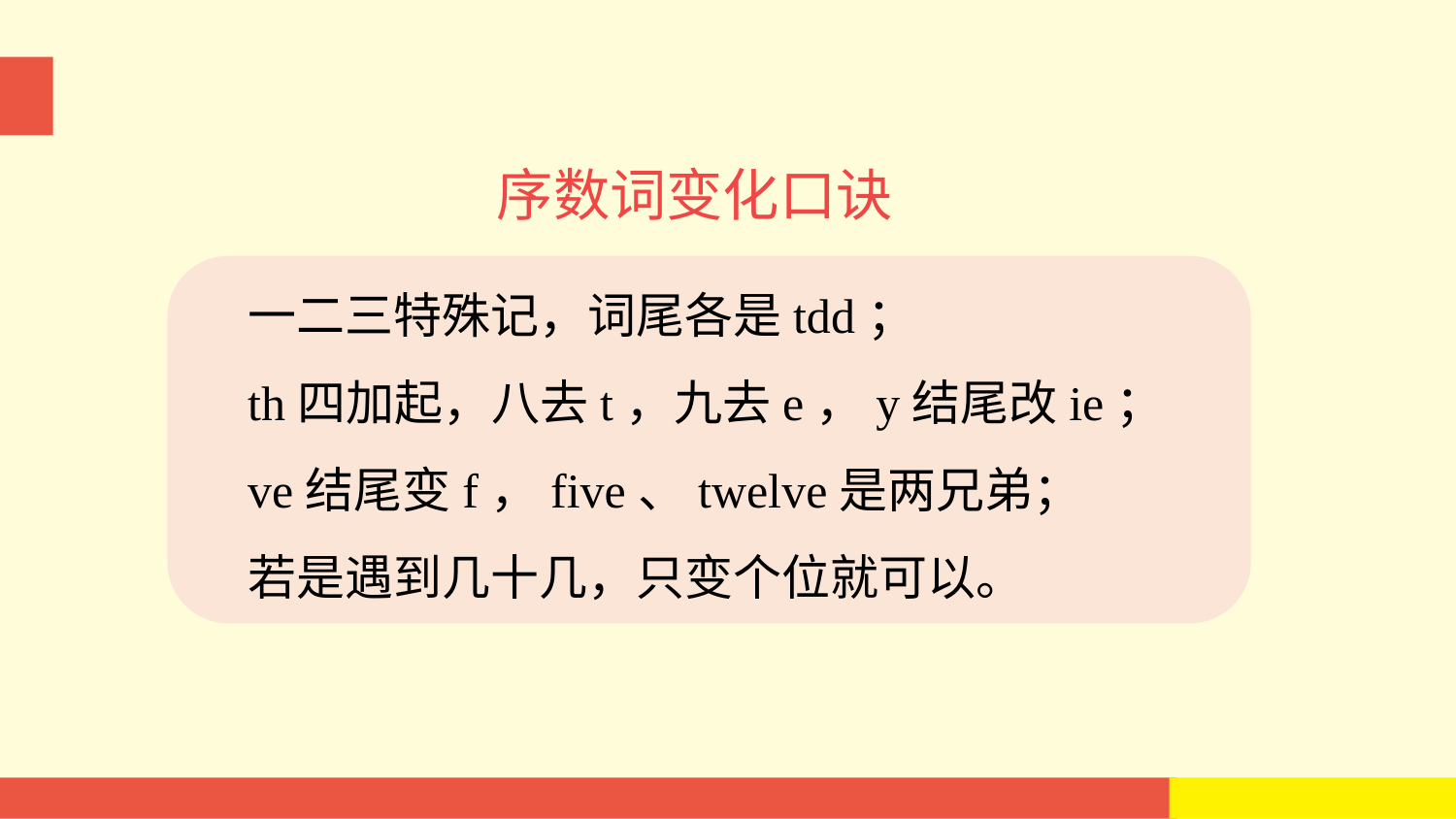

序数词变化口诀
一二三特殊记，词尾各是tdd；
th四加起，八去t，九去e，y结尾改ie；
ve结尾变f，five、twelve是两兄弟；
若是遇到几十几，只变个位就可以。